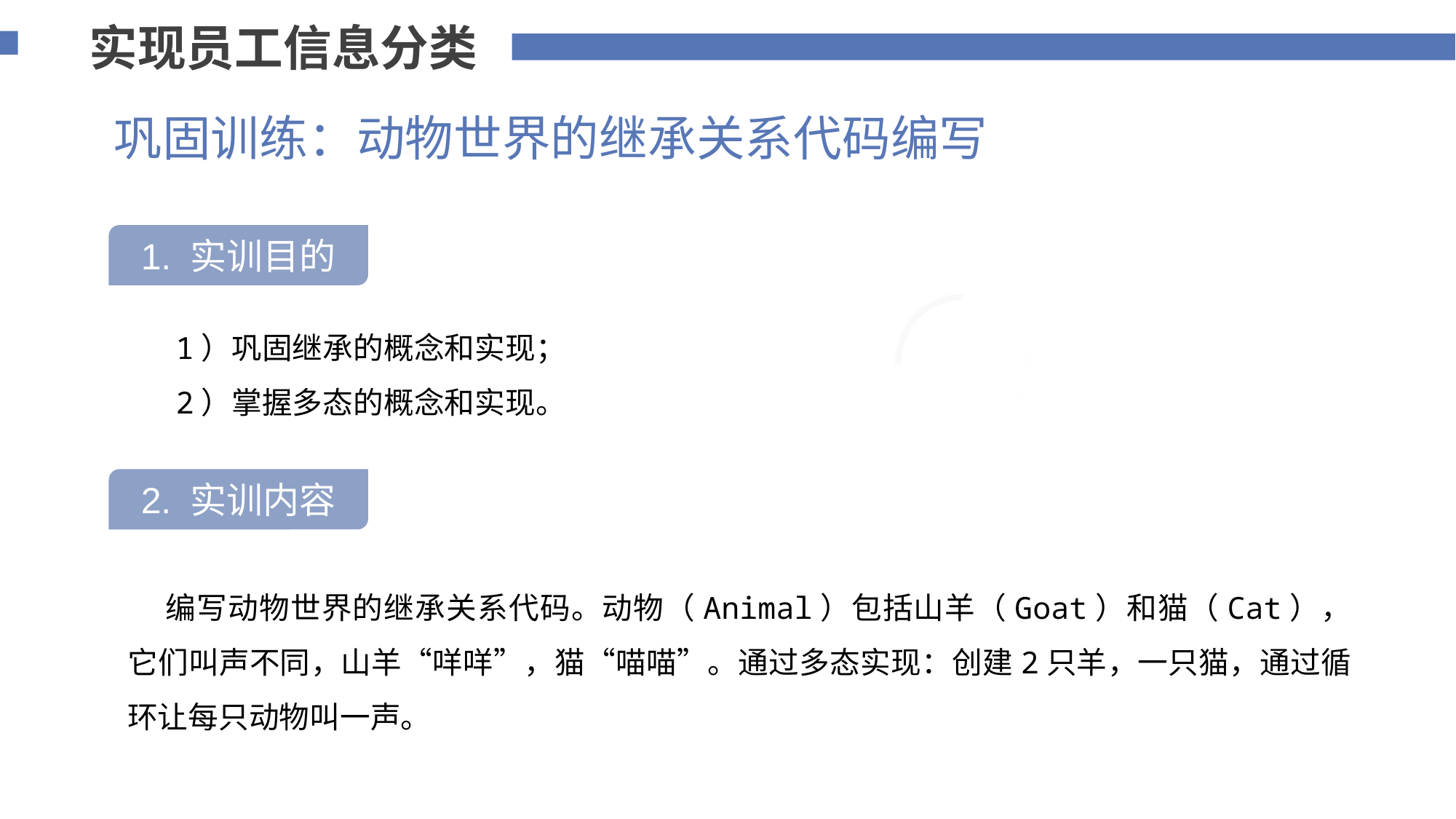

实现员工信息分类

巩固训练：动物世界的继承关系代码编写
1. 实训目的

75%
    1）巩固继承的概念和实现；
    2）掌握多态的概念和实现。
2. 实训内容
    编写动物世界的继承关系代码。动物（Animal）包括山羊（Goat）和猫（Cat），它们叫声不同，山羊“咩咩”，猫“喵喵”。通过多态实现：创建2只羊，一只猫，通过循环让每只动物叫一声。